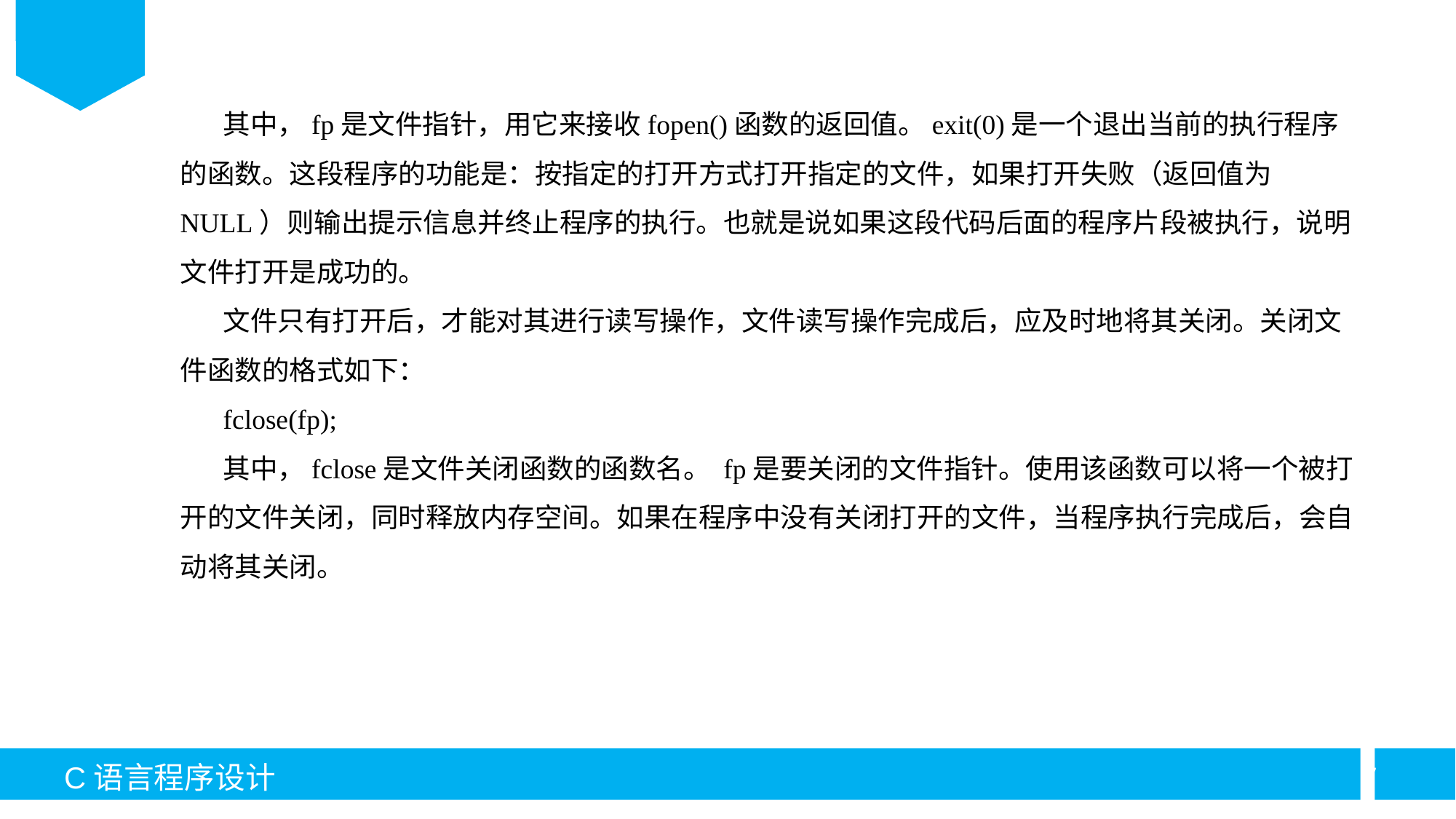

其中，fp是文件指针，用它来接收fopen()函数的返回值。exit(0)是一个退出当前的执行程序的函数。这段程序的功能是：按指定的打开方式打开指定的文件，如果打开失败（返回值为NULL）则输出提示信息并终止程序的执行。也就是说如果这段代码后面的程序片段被执行，说明文件打开是成功的。
文件只有打开后，才能对其进行读写操作，文件读写操作完成后，应及时地将其关闭。关闭文件函数的格式如下：
fclose(fp);
其中，fclose是文件关闭函数的函数名。 fp是要关闭的文件指针。使用该函数可以将一个被打开的文件关闭，同时释放内存空间。如果在程序中没有关闭打开的文件，当程序执行完成后，会自动将其关闭。